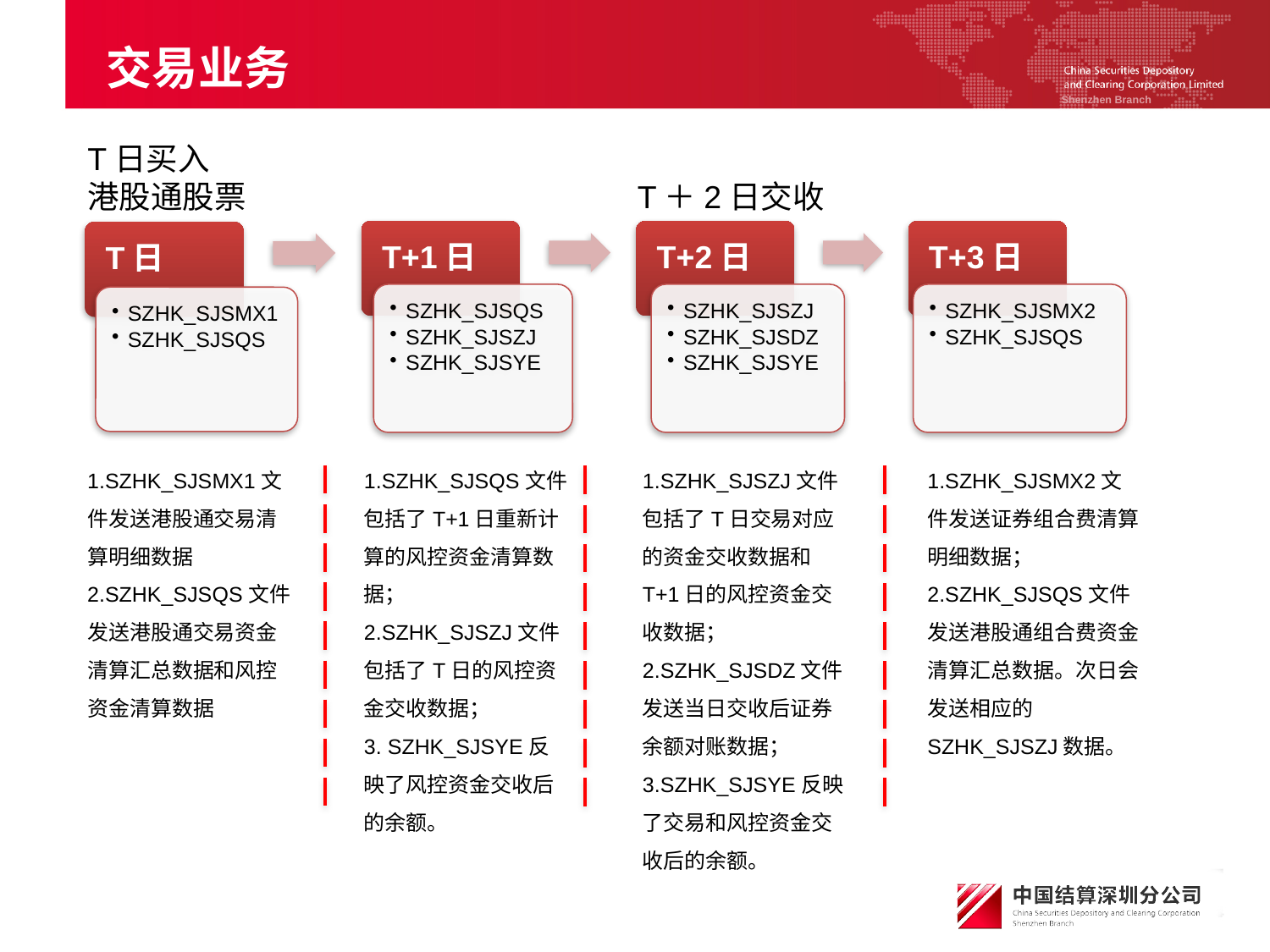

交易业务
T日买入
港股通股票
T＋2日交收
T日
SZHK_SJSMX1
SZHK_SJSQS

T+1日
SZHK_SJSQS
SZHK_SJSZJ
SZHK_SJSYE

T+2日
SZHK_SJSZJ
SZHK_SJSDZ
SZHK_SJSYE

T+3日
SZHK_SJSMX2
SZHK_SJSQS
1.SZHK_SJSMX1文件发送港股通交易清算明细数据
2.SZHK_SJSQS文件发送港股通交易资金清算汇总数据和风控资金清算数据
1.SZHK_SJSQS文件包括了T+1日重新计算的风控资金清算数据；
2.SZHK_SJSZJ文件包括了T日的风控资金交收数据；
3. SZHK_SJSYE反映了风控资金交收后的余额。
1.SZHK_SJSZJ文件包括了T日交易对应的资金交收数据和T+1日的风控资金交收数据；
2.SZHK_SJSDZ文件发送当日交收后证券余额对账数据；
3.SZHK_SJSYE反映了交易和风控资金交收后的余额。
1.SZHK_SJSMX2文件发送证券组合费清算明细数据；
2.SZHK_SJSQS文件发送港股通组合费资金清算汇总数据。次日会发送相应的SZHK_SJSZJ数据。